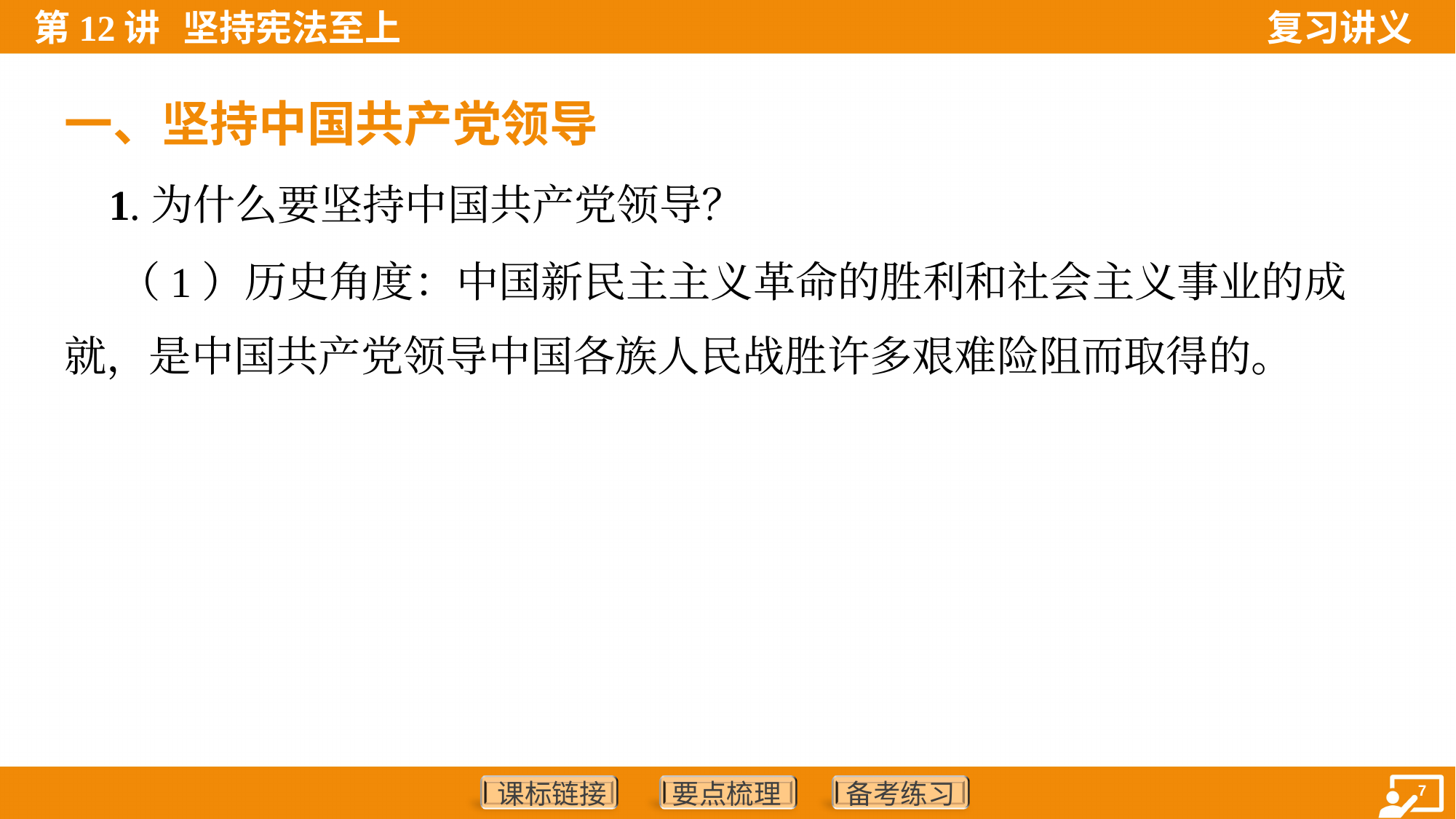

一、坚持中国共产党领导
    1.为什么要坚持中国共产党领导？
    （1）历史角度：中国新民主主义革命的胜利和社会主义事业的成
就，是中国共产党领导中国各族人民战胜许多艰难险阻而取得的。